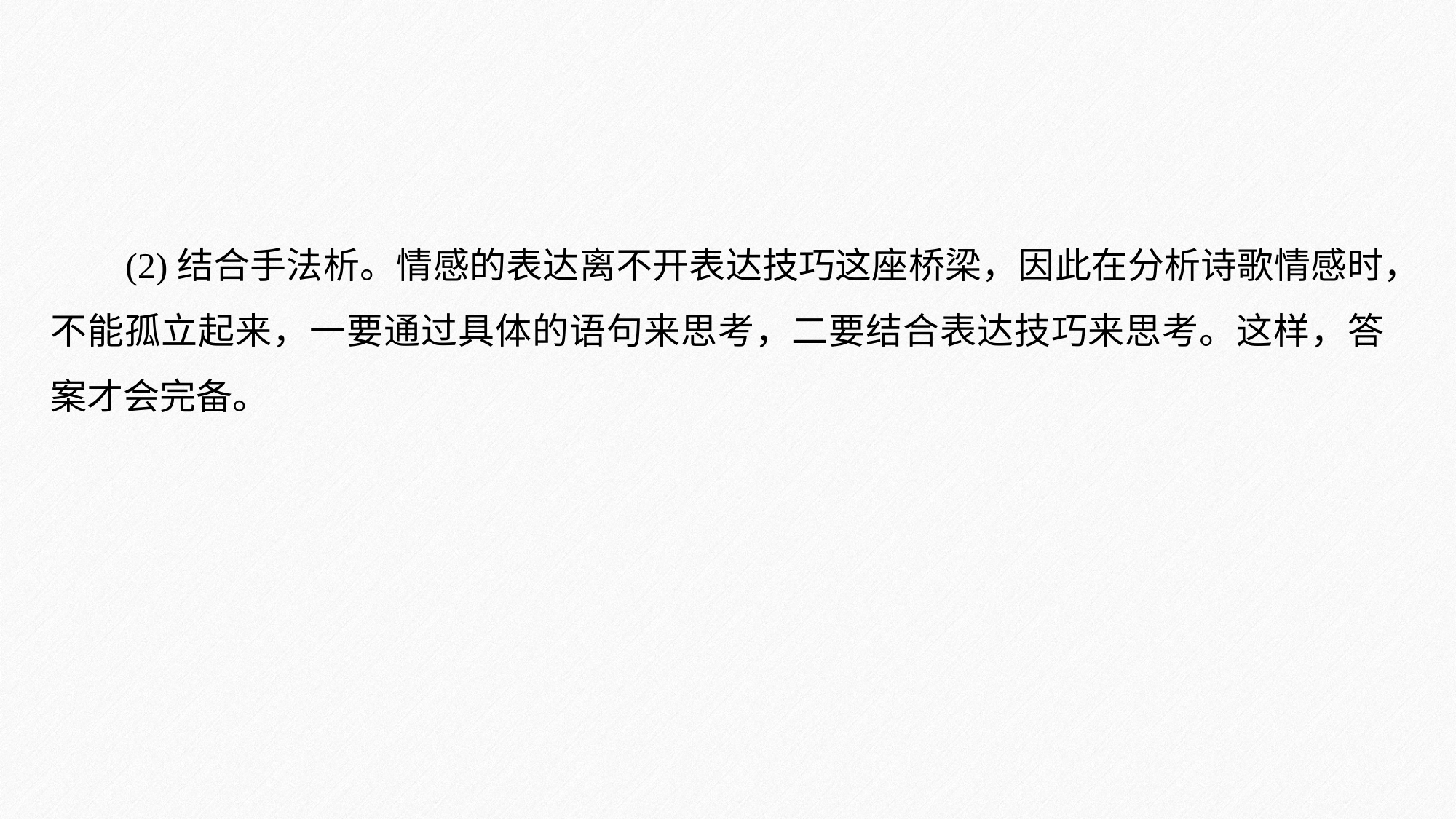

(2)结合手法析。情感的表达离不开表达技巧这座桥梁，因此在分析诗歌情感时，不能孤立起来，一要通过具体的语句来思考，二要结合表达技巧来思考。这样，答案才会完备。